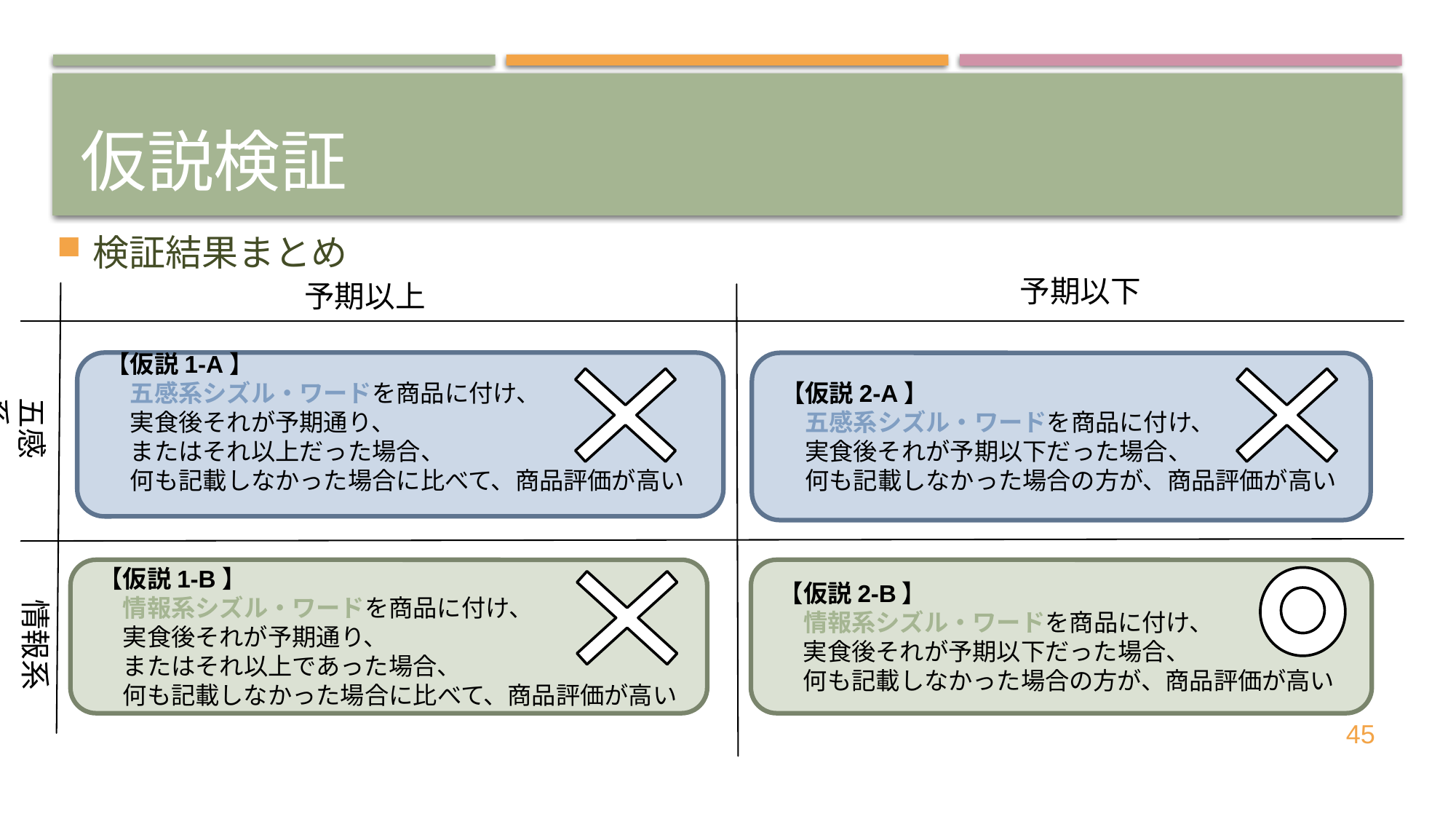

# 仮説検証
検証結果まとめ
予期以下
予期以上

【仮説1-A】
　五感系シズル・ワードを商品に付け、
　実食後それが予期通り、
　またはそれ以上だった場合、
　何も記載しなかった場合に比べて、商品評価が高い
【仮説2-A】
　五感系シズル・ワードを商品に付け、
　実食後それが予期以下だった場合、
　何も記載しなかった場合の方が、商品評価が高い
五感系

【仮説1-B】
　情報系シズル・ワードを商品に付け、
　実食後それが予期通り、
　またはそれ以上であった場合、
　何も記載しなかった場合に比べて、商品評価が高い
【仮説2-B】
　情報系シズル・ワードを商品に付け、
　実食後それが予期以下だった場合、
　何も記載しなかった場合の方が、商品評価が高い

情報系
45